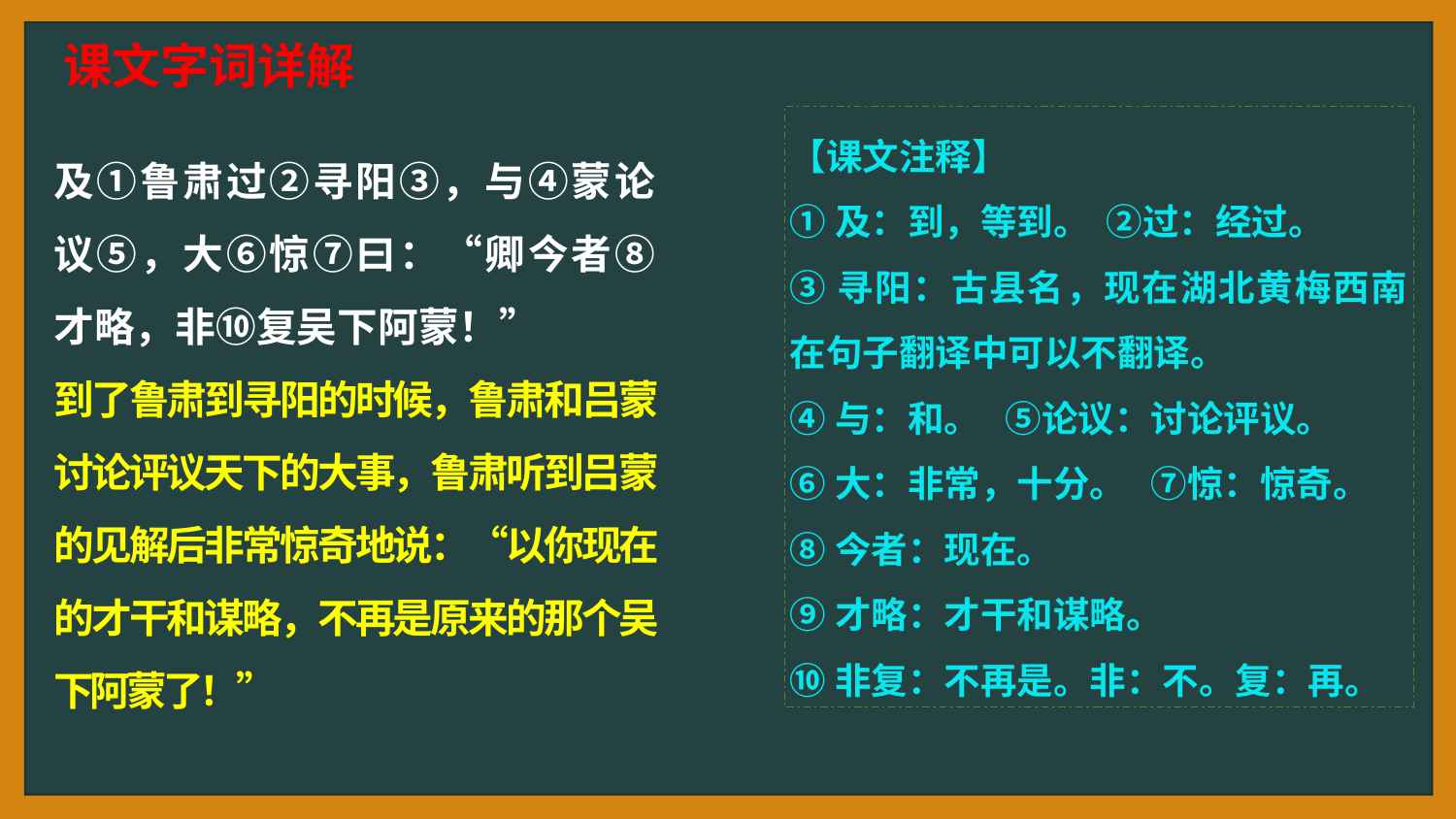

课文字词详解
【课文注释】
①及：到，等到。  ②过：经过。
③寻阳：古县名，现在湖北黄梅西南在句子翻译中可以不翻译。
④与：和。   ⑤论议：讨论评议。
⑥大：非常，十分。   ⑦惊：惊奇。
⑧今者：现在。
⑨才略：才干和谋略。
⑩非复：不再是。非：不。复：再。
及①鲁肃过②寻阳③，与④蒙论议⑤，大⑥惊⑦曰：“卿今者⑧才略，非⑩复吴下阿蒙！”
到了鲁肃到寻阳的时候，鲁肃和吕蒙讨论评议天下的大事，鲁肃听到吕蒙的见解后非常惊奇地说：“以你现在的才干和谋略，不再是原来的那个吴下阿蒙了！”